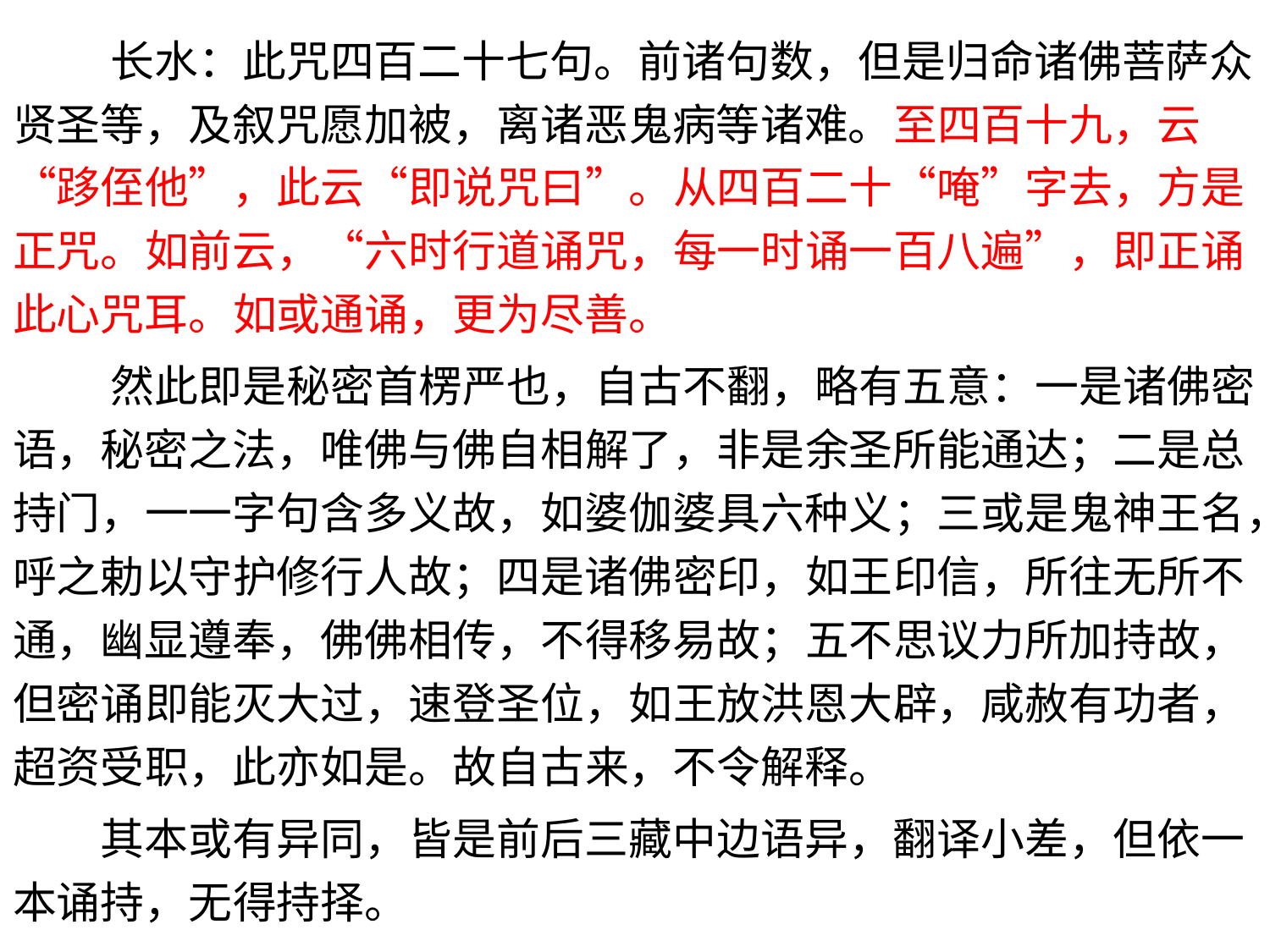

长水：此咒四百二十七句。前诸句数，但是归命诸佛菩萨众贤圣等，及叙咒愿加被，离诸恶鬼病等诸难。至四百十九，云“跢侄他”，此云“即说咒曰”。从四百二十“唵”字去，方是正咒。如前云，“六时行道诵咒，每一时诵一百八遍”，即正诵此心咒耳。如或通诵，更为尽善。
         然此即是秘密首楞严也，自古不翻，略有五意：一是诸佛密语，秘密之法，唯佛与佛自相解了，非是余圣所能通达；二是总持门，一一字句含多义故，如婆伽婆具六种义；三或是鬼神王名，呼之勅以守护修行人故；四是诸佛密印，如王印信，所往无所不通，幽显遵奉，佛佛相传，不得移易故；五不思议力所加持故，但密诵即能灭大过，速登圣位，如王放洪恩大辟，咸赦有功者，超资受职，此亦如是。故自古来，不令解释。
        其本或有异同，皆是前后三藏中边语异，翻译小差，但依一本诵持，无得持择。